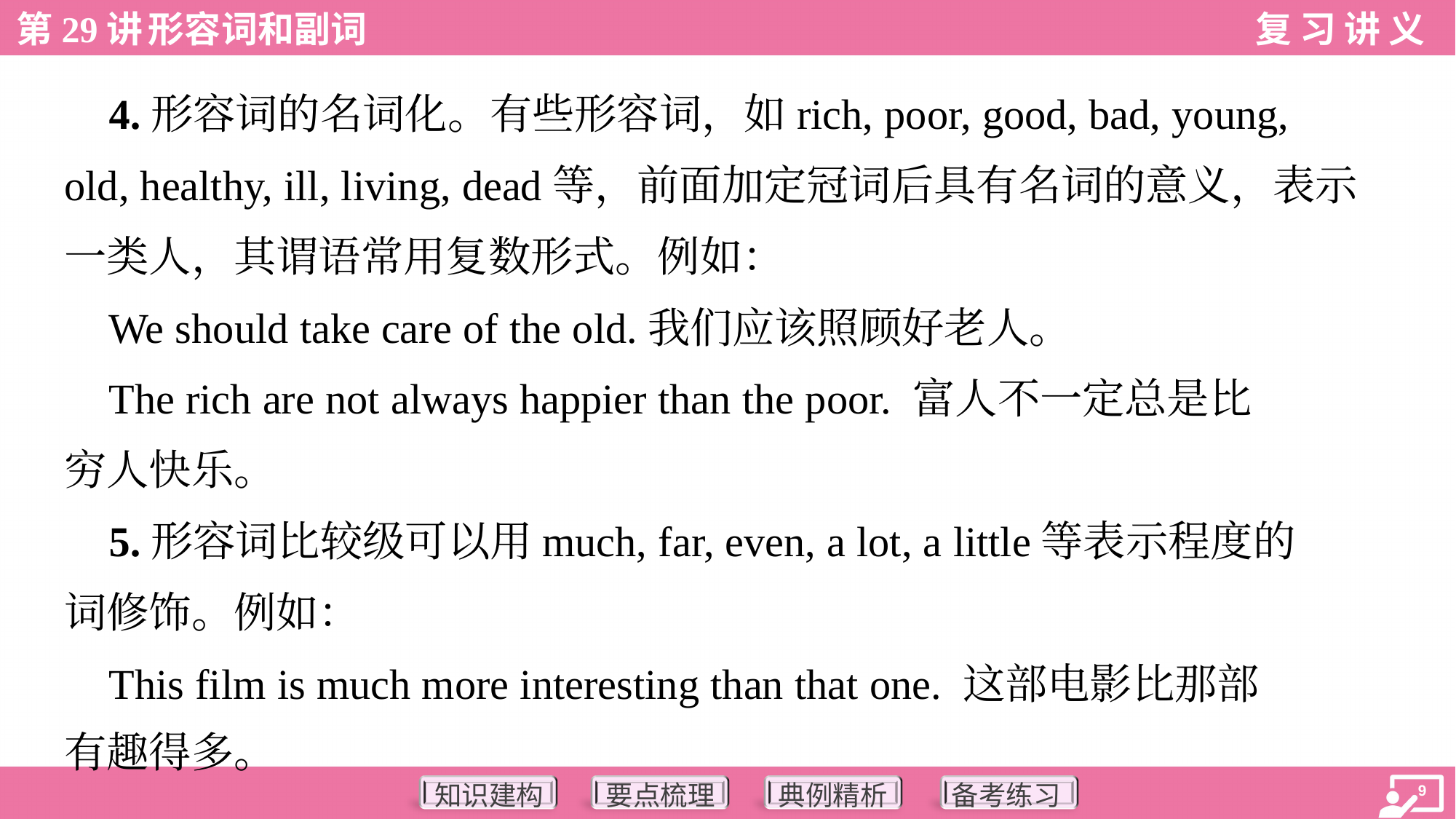

4.形容词的名词化。有些形容词，如rich, poor, good, bad, young,
old, healthy, ill, living, dead等，前面加定冠词后具有名词的意义，表示
一类人，其谓语常用复数形式。例如：
    We should take care of the old.我们应该照顾好老人。
    The rich are not always happier than the poor. 富人不一定总是比
穷人快乐。
    5.形容词比较级可以用much, far, even, a lot, a little等表示程度的
词修饰。例如：
    This film is much more interesting than that one. 这部电影比那部
有趣得多。